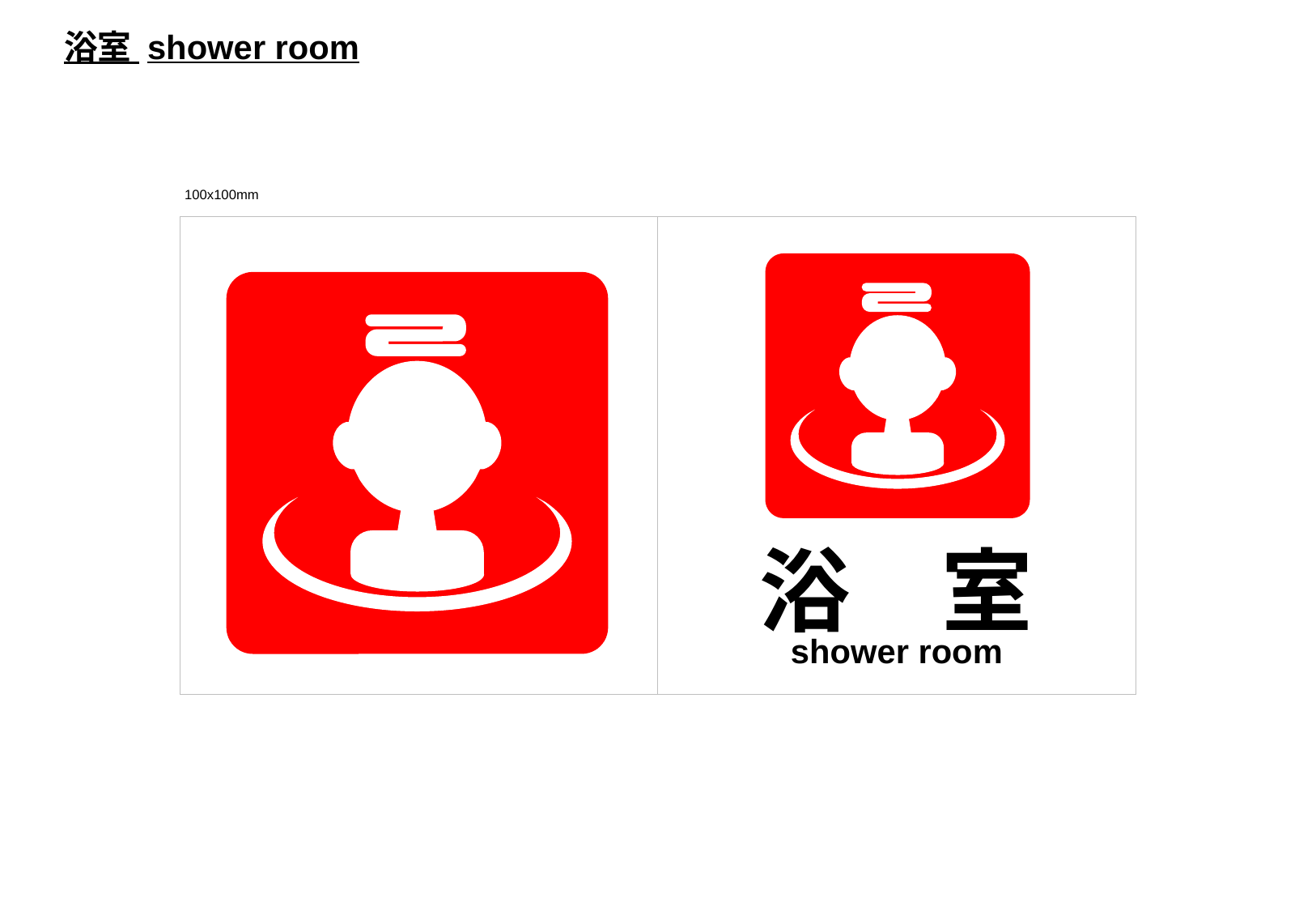

浴室 shower room
100x100mm

浴　室
shower room